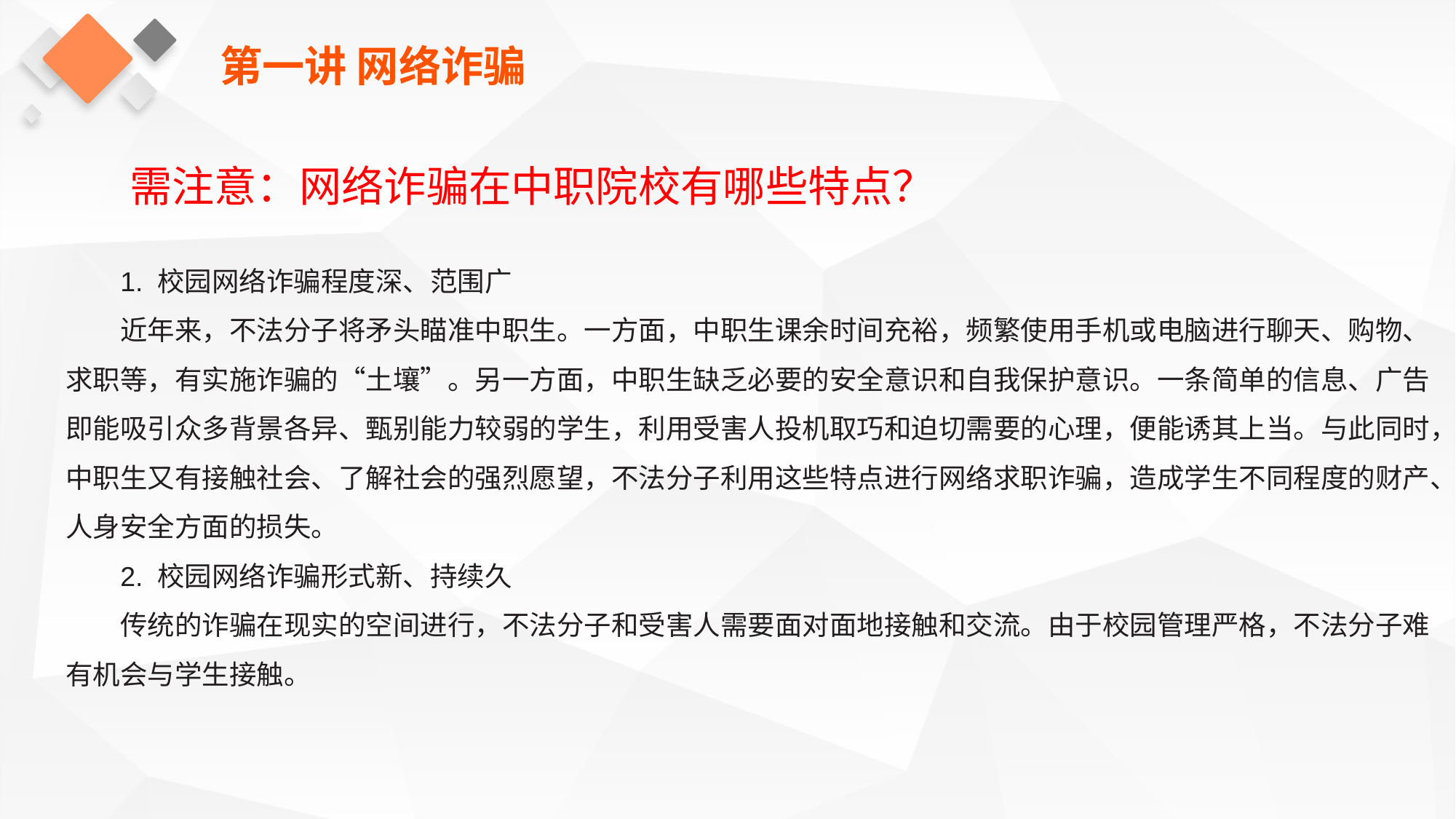

第一讲 网络诈骗
需注意：网络诈骗在中职院校有哪些特点？
1. 校园网络诈骗程度深、范围广
近年来，不法分子将矛头瞄准中职生。一方面，中职生课余时间充裕，频繁使用手机或电脑进行聊天、购物、求职等，有实施诈骗的“土壤”。另一方面，中职生缺乏必要的安全意识和自我保护意识。一条简单的信息、广告即能吸引众多背景各异、甄别能力较弱的学生，利用受害人投机取巧和迫切需要的心理，便能诱其上当。与此同时，中职生又有接触社会、了解社会的强烈愿望，不法分子利用这些特点进行网络求职诈骗，造成学生不同程度的财产、人身安全方面的损失。
2. 校园网络诈骗形式新、持续久
传统的诈骗在现实的空间进行，不法分子和受害人需要面对面地接触和交流。由于校园管理严格，不法分子难有机会与学生接触。